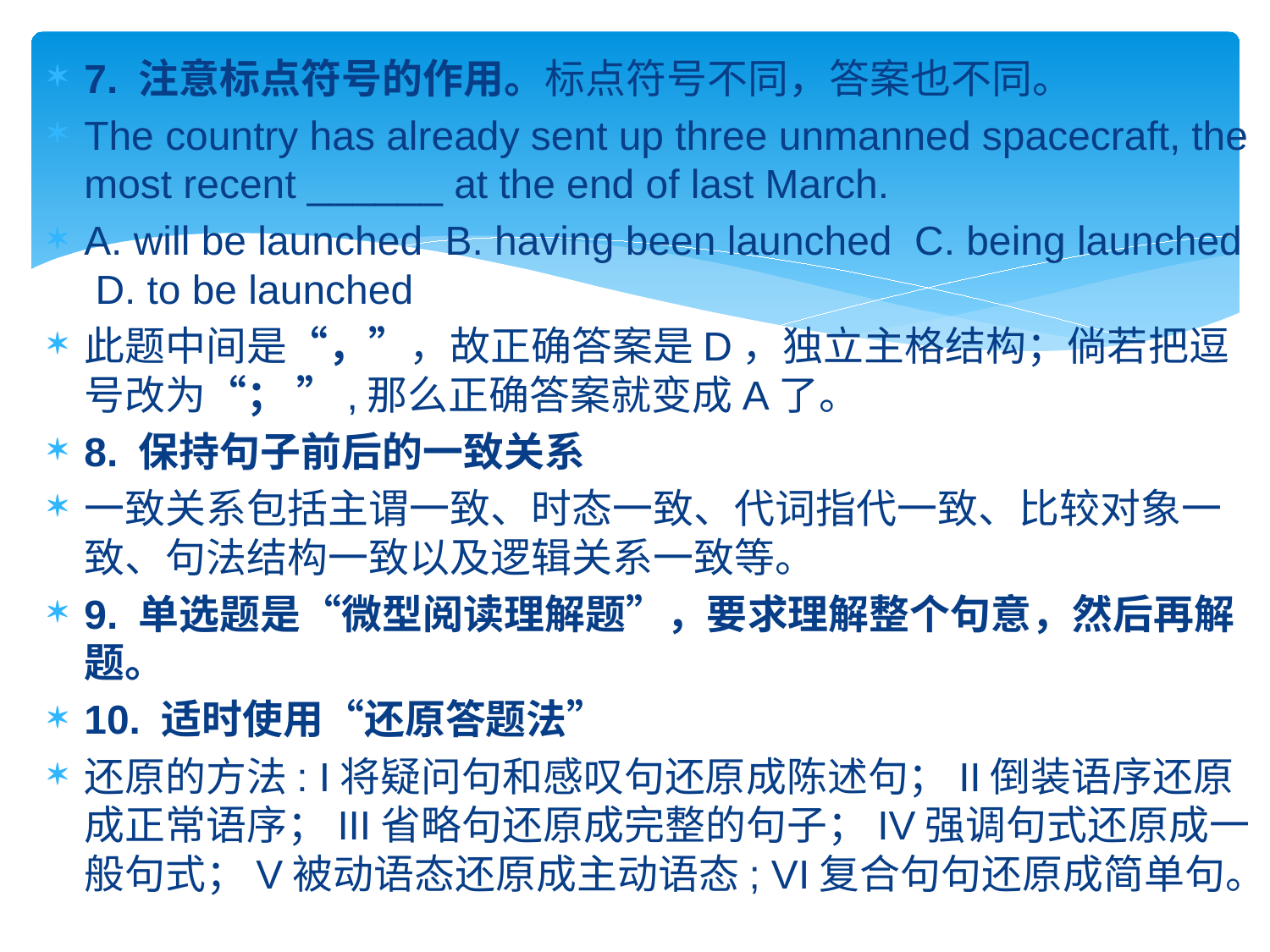

7. 注意标点符号的作用。标点符号不同，答案也不同。
The country has already sent up three unmanned spacecraft, the most recent ______ at the end of last March.
A. will be launched  B. having been launched  C. being launched   D. to be launched
此题中间是“，”，故正确答案是D，独立主格结构；倘若把逗号改为“； ”,那么正确答案就变成A了。
8. 保持句子前后的一致关系
一致关系包括主谓一致、时态一致、代词指代一致、比较对象一致、句法结构一致以及逻辑关系一致等。
9. 单选题是“微型阅读理解题”，要求理解整个句意，然后再解题。
10. 适时使用“还原答题法”
还原的方法: I将疑问句和感叹句还原成陈述句；II倒装语序还原成正常语序；III省略句还原成完整的句子；IV强调句式还原成一般句式；V被动语态还原成主动语态; VI复合句句还原成简单句。